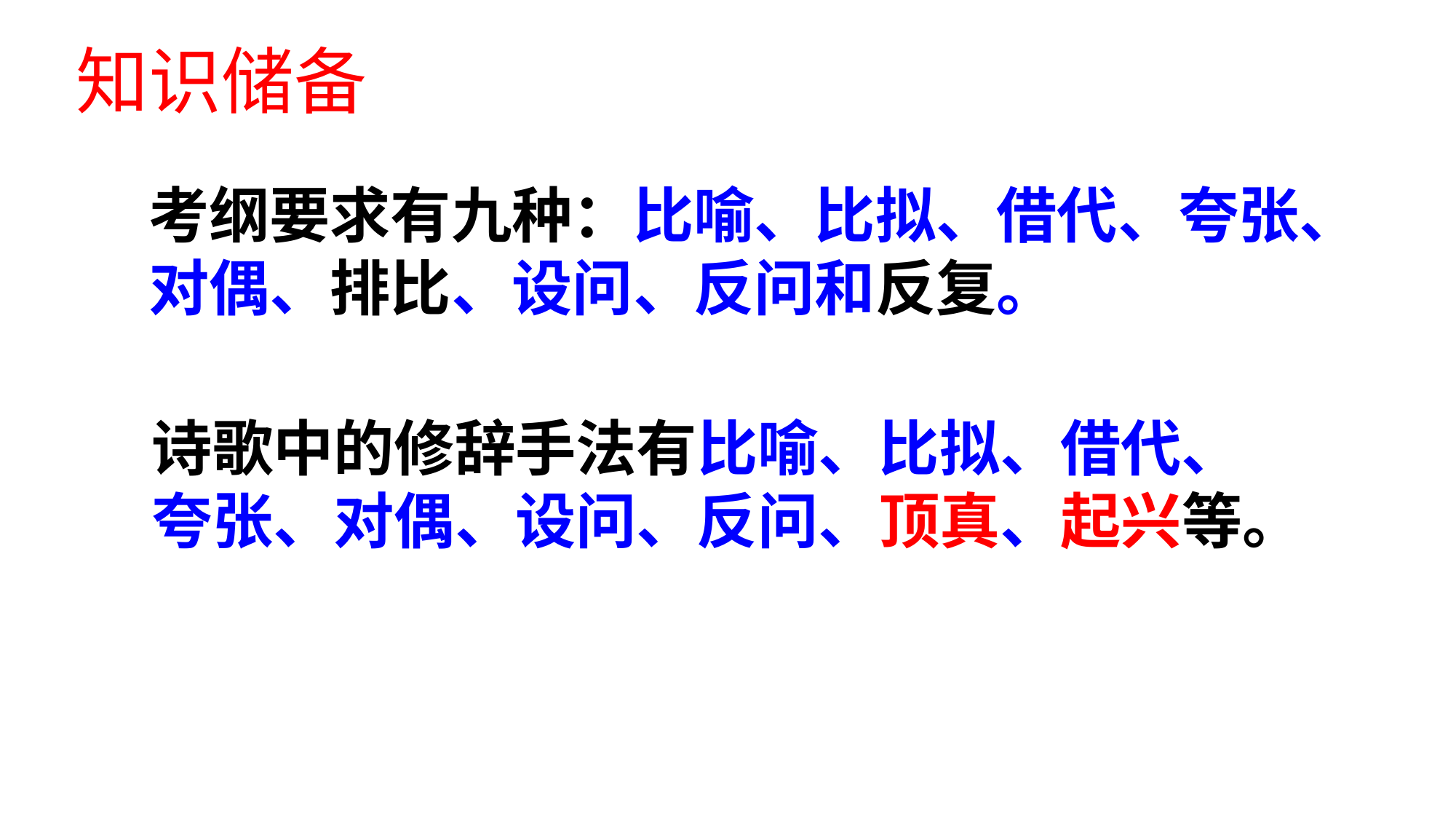

知识储备
考纲要求有九种：比喻、比拟、借代、夸张、对偶、排比、设问、反问和反复。
诗歌中的修辞手法有比喻、比拟、借代、
夸张、对偶、设问、反问、顶真、起兴等。